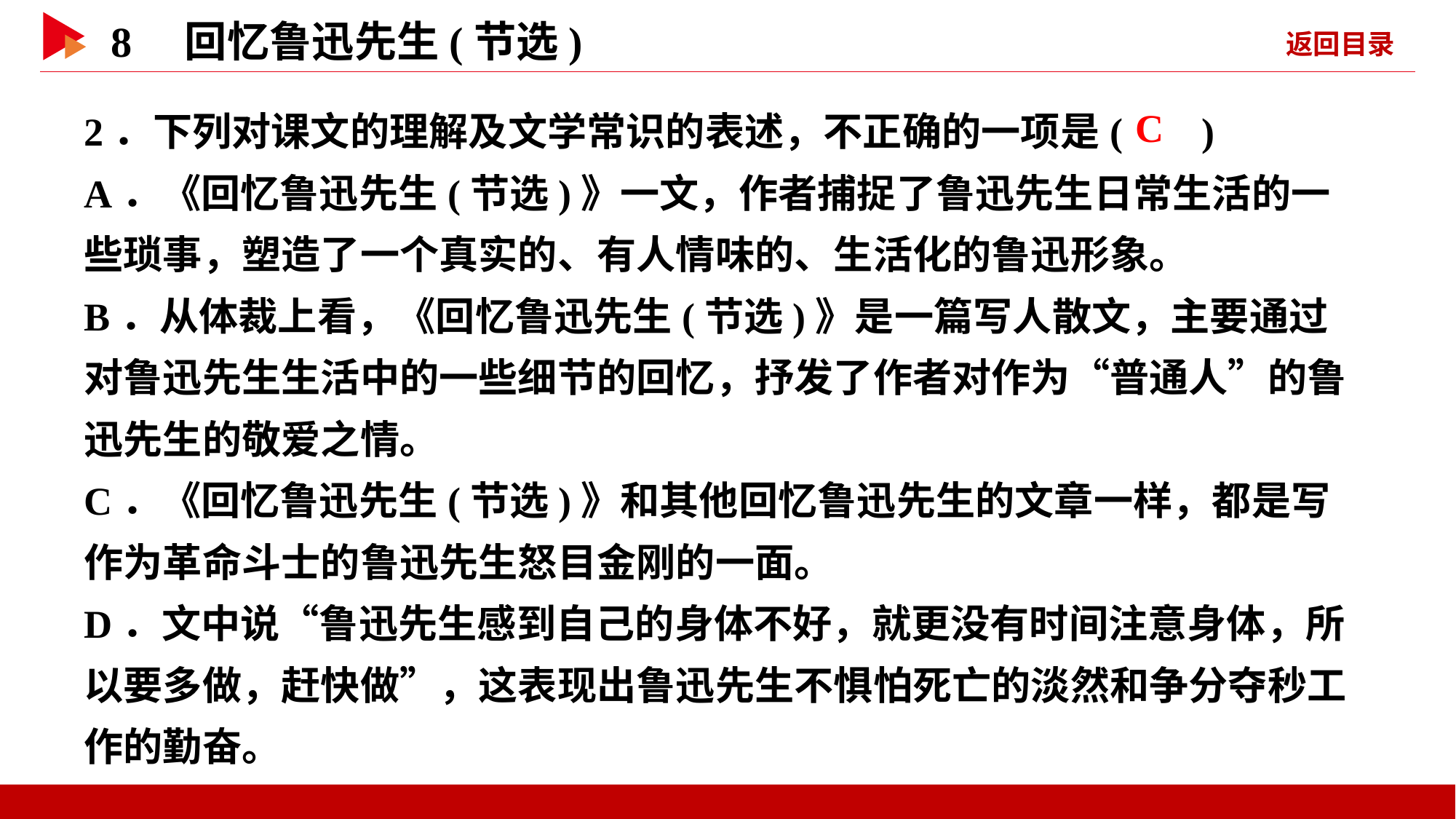

2．下列对课文的理解及文学常识的表述，不正确的一项是(        )
A．《回忆鲁迅先生(节选)》一文，作者捕捉了鲁迅先生日常生活的一些琐事，塑造了一个真实的、有人情味的、生活化的鲁迅形象。
B．从体裁上看，《回忆鲁迅先生(节选)》是一篇写人散文，主要通过对鲁迅先生生活中的一些细节的回忆，抒发了作者对作为“普通人”的鲁迅先生的敬爱之情。
C．《回忆鲁迅先生(节选)》和其他回忆鲁迅先生的文章一样，都是写作为革命斗士的鲁迅先生怒目金刚的一面。
D．文中说“鲁迅先生感到自己的身体不好，就更没有时间注意身体，所以要多做，赶快做”，这表现出鲁迅先生不惧怕死亡的淡然和争分夺秒工作的勤奋。
   C